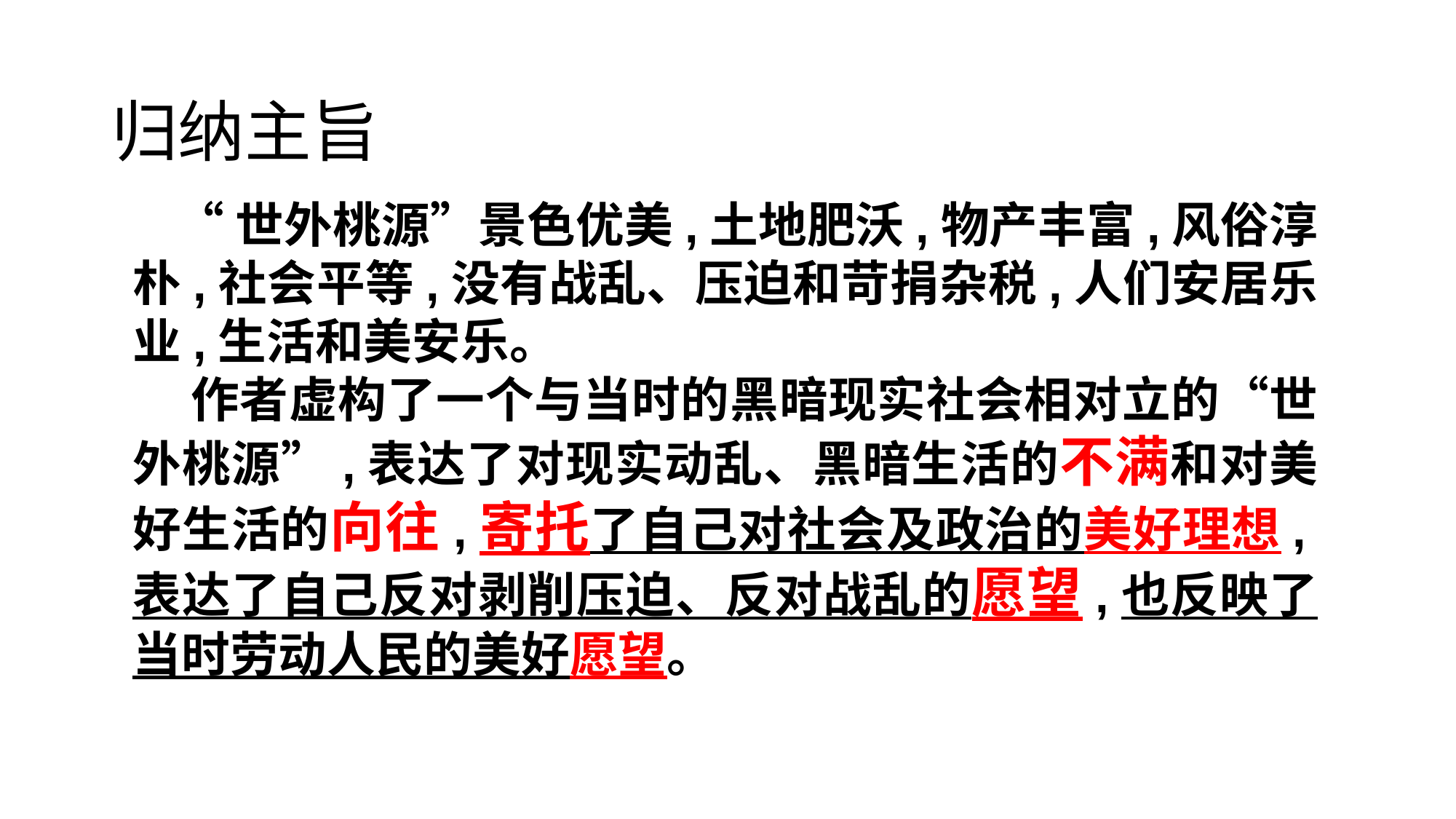

归纳主旨
    “世外桃源”景色优美,土地肥沃,物产丰富,风俗淳朴,社会平等,没有战乱、压迫和苛捐杂税,人们安居乐业,生活和美安乐。
    作者虚构了一个与当时的黑暗现实社会相对立的“世外桃源”,表达了对现实动乱、黑暗生活的不满和对美好生活的向往,寄托了自己对社会及政治的美好理想,表达了自己反对剥削压迫、反对战乱的愿望,也反映了当时劳动人民的美好愿望。